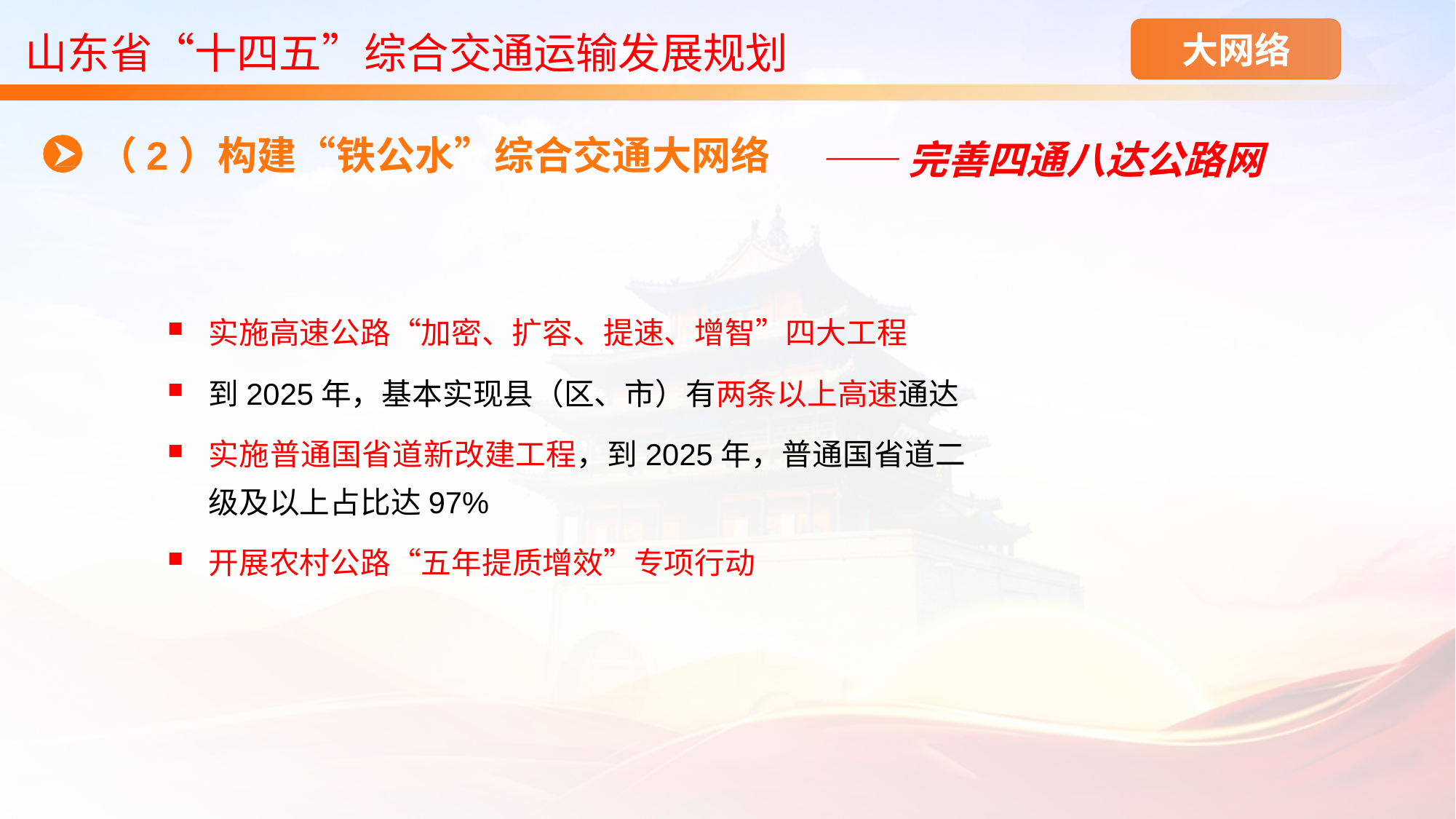

山东省“十四五”综合交通运输发展规划
大网络

——完善四通八达公路网
（2）构建“铁公水”综合交通大网络

实施高速公路“加密、扩容、提速、增智”四大工程
到2025年，基本实现县（区、市）有两条以上高速通达
实施普通国省道新改建工程，到2025年，普通国省道二级及以上占比达97%
开展农村公路“五年提质增效”专项行动